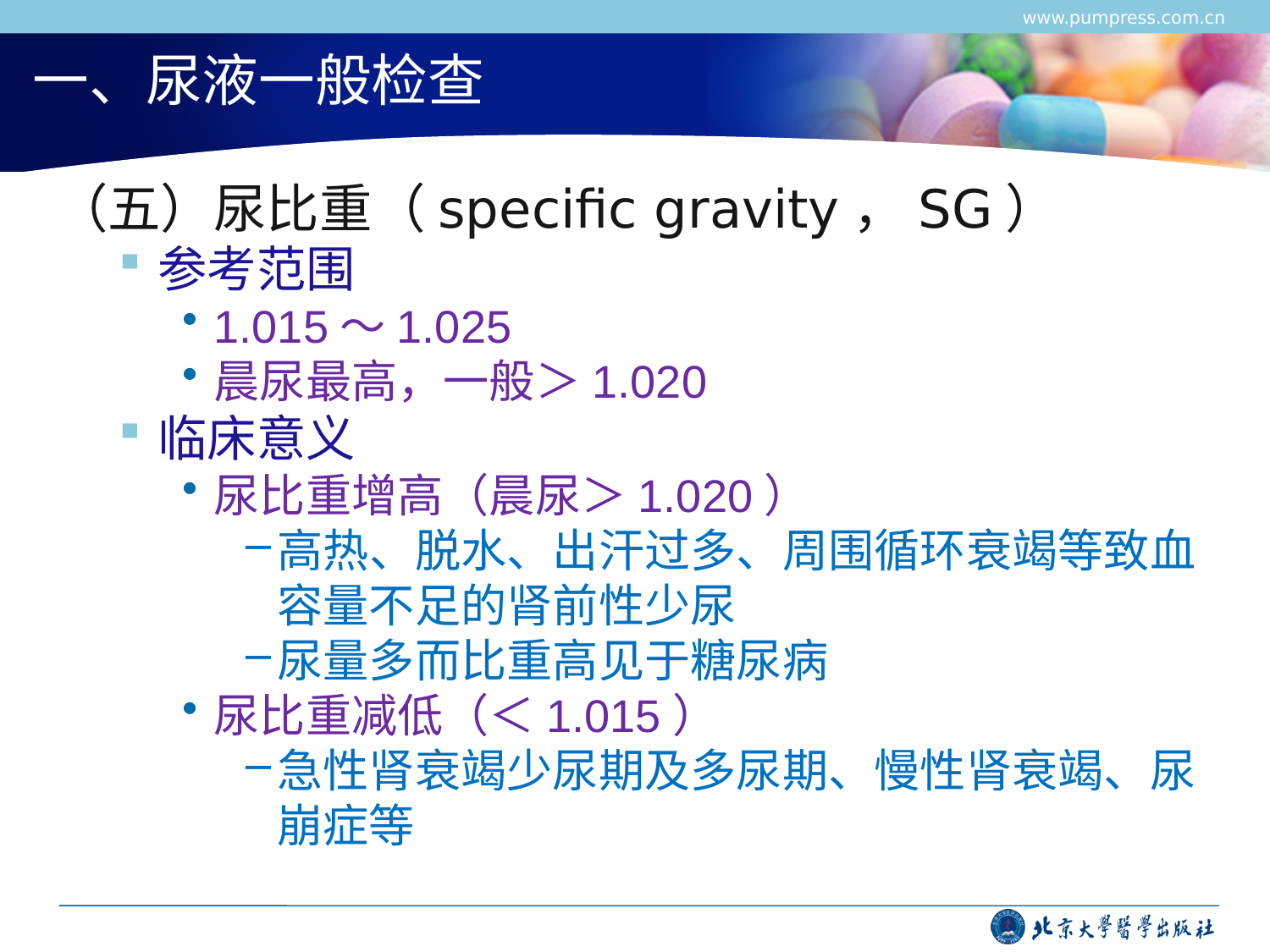

www.pumpress.com.cn
# 一、尿液一般检查
（五）尿比重（specific gravity，SG）
参考范围
1.015～1.025
晨尿最高，一般＞1.020
临床意义
尿比重增高（晨尿＞1.020）
高热、脱水、出汗过多、周围循环衰竭等致血容量不足的肾前性少尿
尿量多而比重高见于糖尿病
尿比重减低（＜1.015）
急性肾衰竭少尿期及多尿期、慢性肾衰竭、尿崩症等